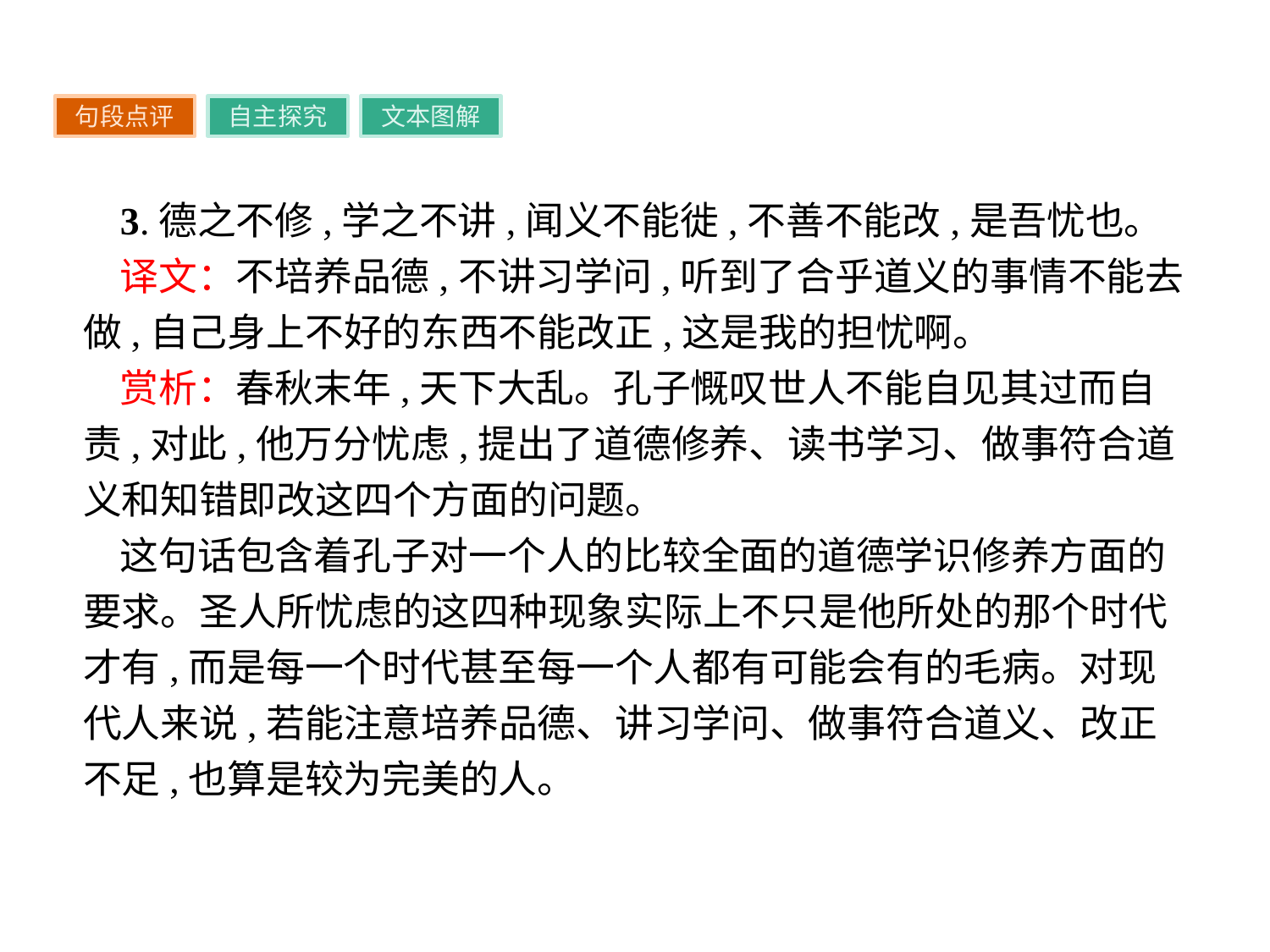

句段点评
自主探究
文本图解
3.德之不修,学之不讲,闻义不能徙,不善不能改,是吾忧也。
译文：不培养品德,不讲习学问,听到了合乎道义的事情不能去做,自己身上不好的东西不能改正,这是我的担忧啊。
赏析：春秋末年,天下大乱。孔子慨叹世人不能自见其过而自责,对此,他万分忧虑,提出了道德修养、读书学习、做事符合道义和知错即改这四个方面的问题。
这句话包含着孔子对一个人的比较全面的道德学识修养方面的要求。圣人所忧虑的这四种现象实际上不只是他所处的那个时代才有,而是每一个时代甚至每一个人都有可能会有的毛病。对现代人来说,若能注意培养品德、讲习学问、做事符合道义、改正不足,也算是较为完美的人。